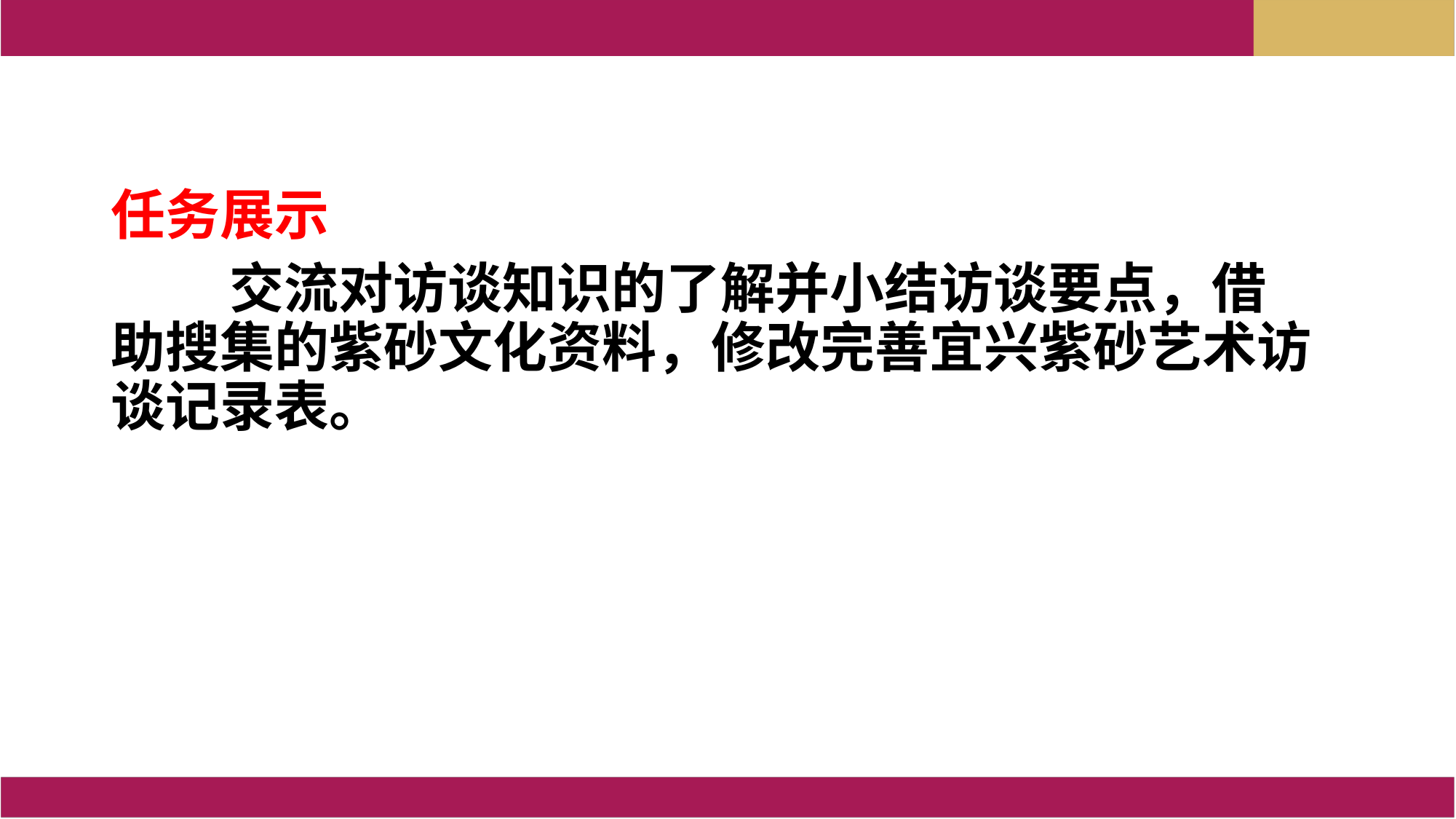

任务展示
       交流对访谈知识的了解并小结访谈要点，借助搜集的紫砂文化资料，修改完善宜兴紫砂艺术访谈记录表。